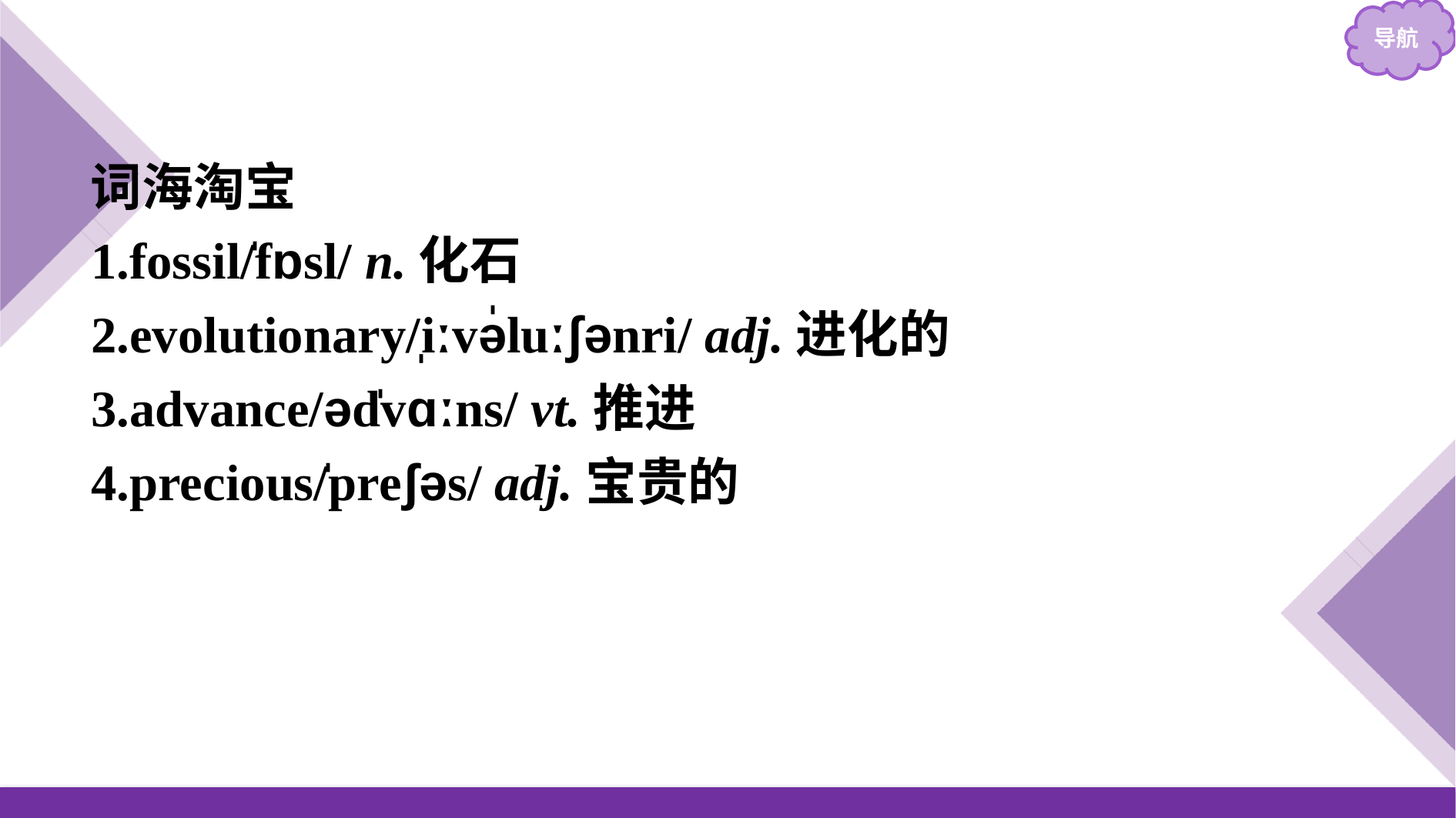

词海淘宝
1.fossil/̍fɒsl/ n.化石
2.evolutionary/̩iːvə̍luːʃənri/ adj.进化的
3.advance/əd̍vɑːns/ vt.推进
4.precious/̍preʃəs/ adj.宝贵的